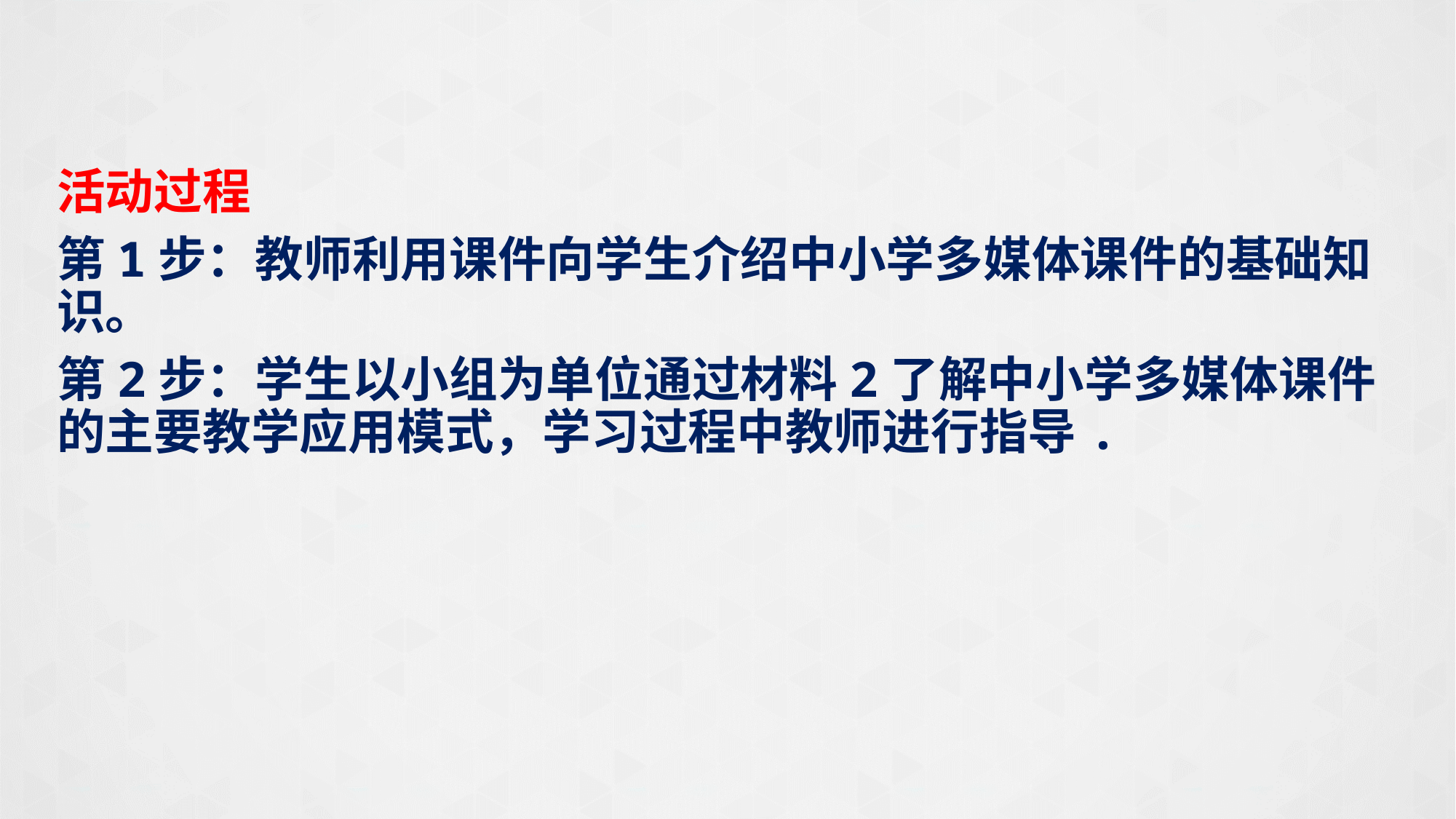

活动过程
第1步：教师利用课件向学生介绍中小学多媒体课件的基础知识。
第2步：学生以小组为单位通过材料2了解中小学多媒体课件的主要教学应用模式，学习过程中教师进行指导.